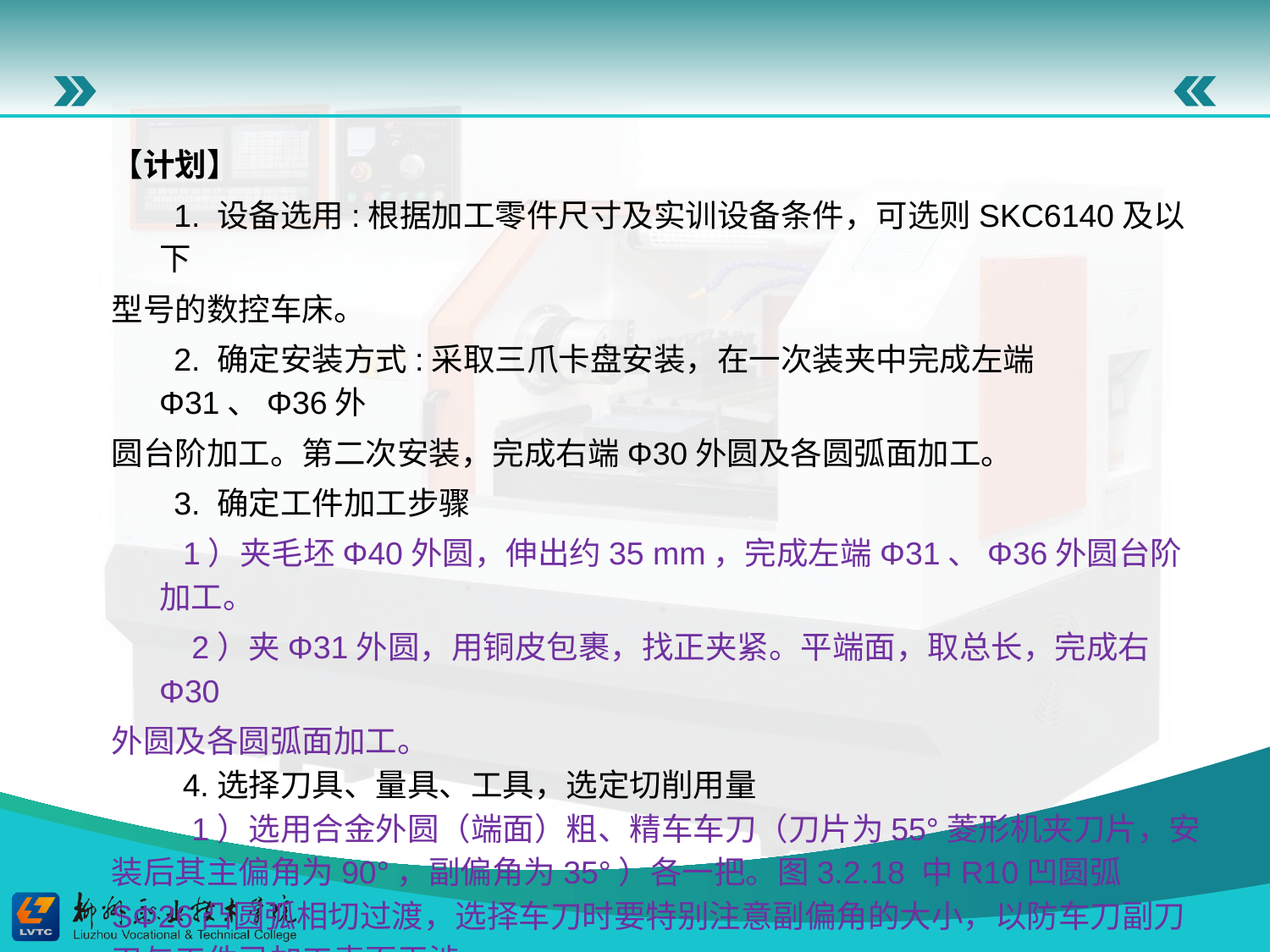

【计划】
       1. 设备选用:根据加工零件尺寸及实训设备条件，可选则SKC6140及以下
型号的数控车床。
       2. 确定安装方式:采取三爪卡盘安装，在一次装夹中完成左端Φ31、Φ36外
圆台阶加工。第二次安装，完成右端Φ30外圆及各圆弧面加工。
       3. 确定工件加工步骤
        1）夹毛坯Φ40外圆，伸出约35 mm，完成左端Φ31、Φ36外圆台阶加工。
         2）夹Φ31外圆，用铜皮包裹，找正夹紧。平端面，取总长，完成右Φ30
外圆及各圆弧面加工。
        4.选择刀具、量具、工具，选定切削用量
         1）选用合金外圆（端面）粗、精车车刀（刀片为55°菱形机夹刀片，安装后其主偏角为90°，副偏角为35°）各一把。图3.2.18 中R10凹圆弧SΦ26凸圆弧相切过渡，选择车刀时要特别注意副偏角的大小，以防车刀副刀刃与工件已加工表面干涉。